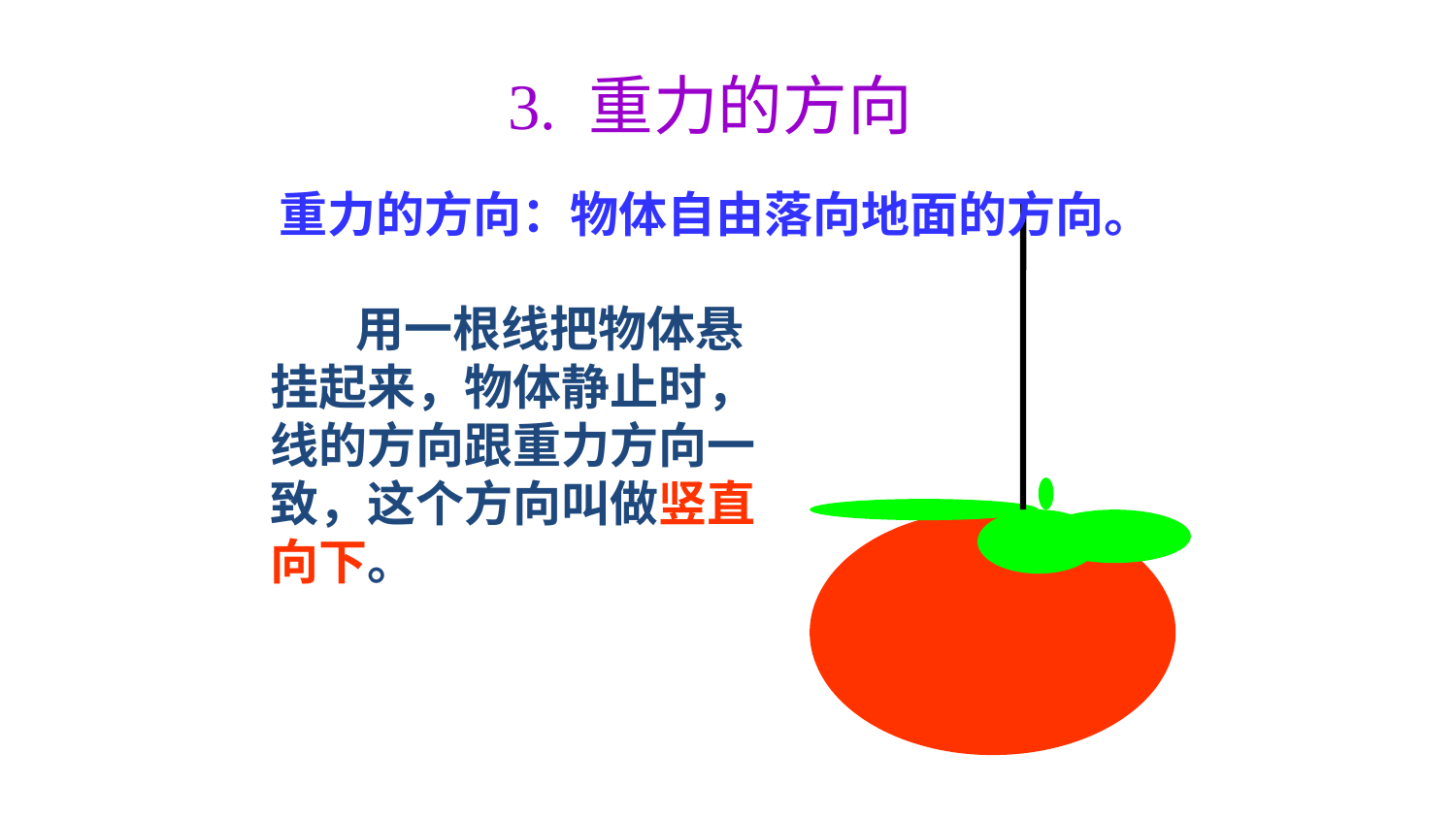

3. 重力的方向
重力的方向：物体自由落向地面的方向。

　　用一根线把物体悬挂起来，物体静止时，线的方向跟重力方向一致，这个方向叫做竖直向下。